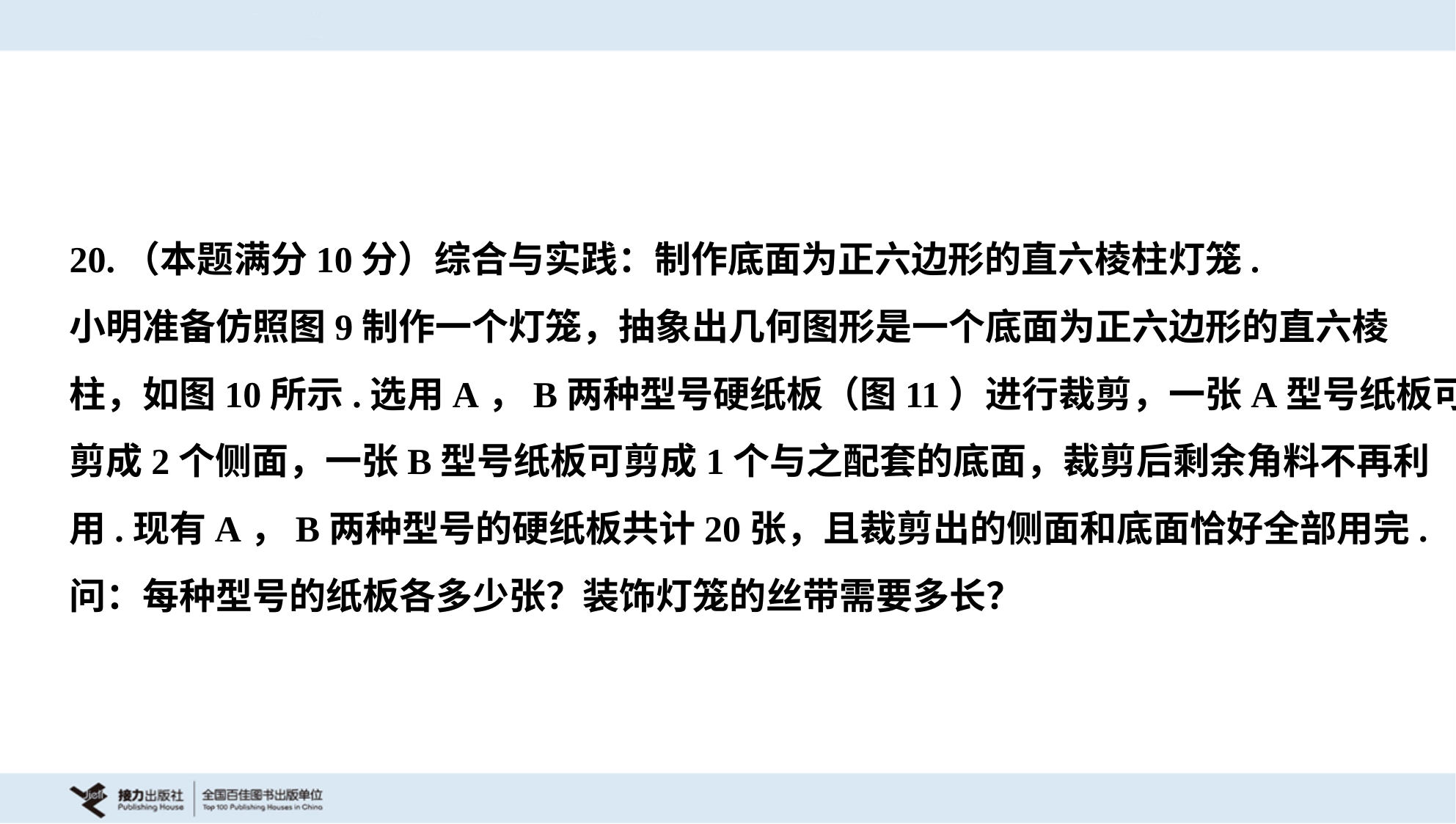

20.（本题满分10分）综合与实践：制作底面为正六边形的直六棱柱灯笼.
小明准备仿照图9制作一个灯笼，抽象出几何图形是一个底面为正六边形的直六棱
柱，如图10所示.选用A，B两种型号硬纸板（图11）进行裁剪，一张A型号纸板可
剪成2个侧面，一张B型号纸板可剪成1个与之配套的底面，裁剪后剩余角料不再利
用.现有A，B两种型号的硬纸板共计20张，且裁剪出的侧面和底面恰好全部用完.
问：每种型号的纸板各多少张？装饰灯笼的丝带需要多长？